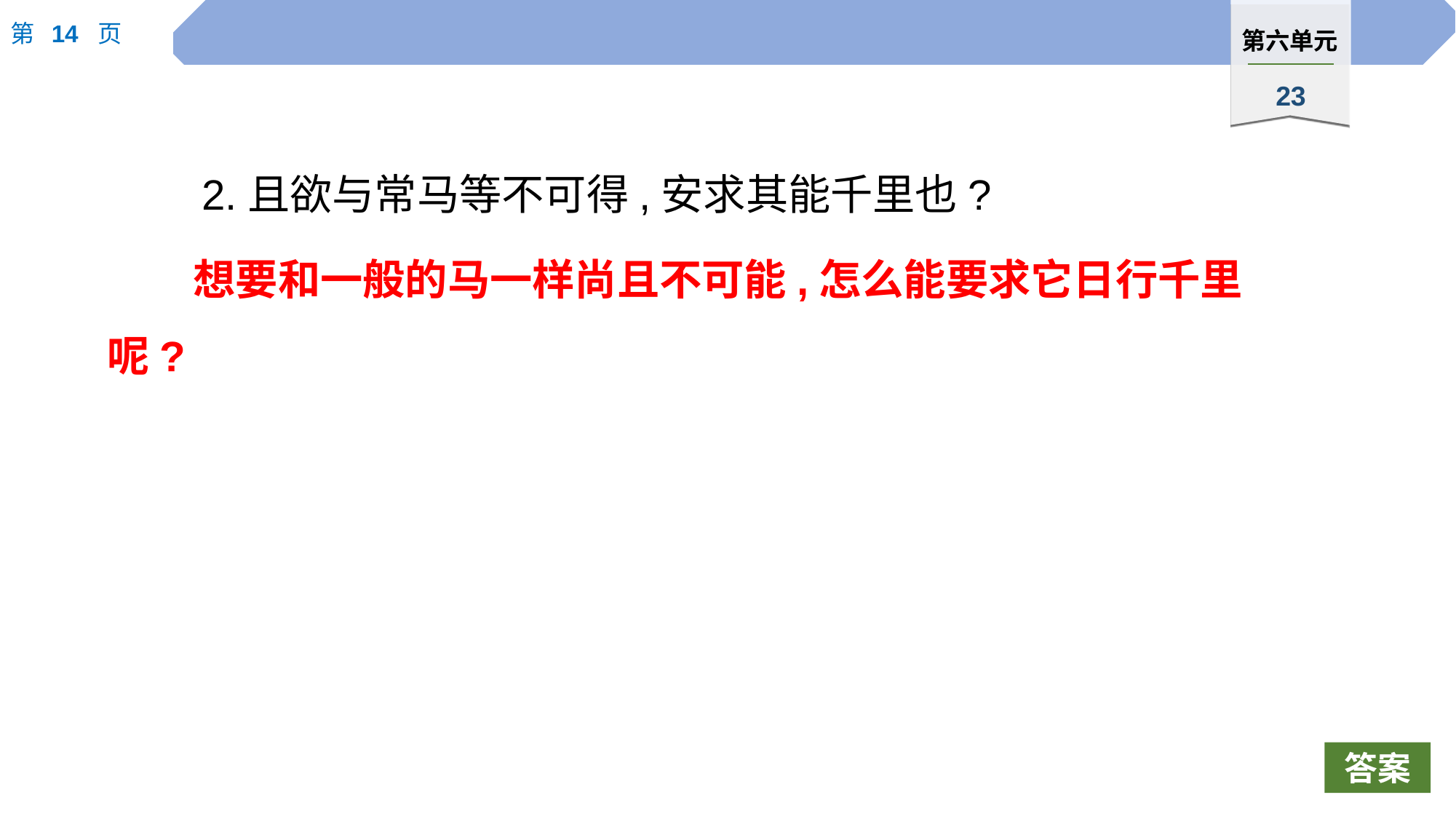

2.且欲与常马等不可得,安求其能千里也?
想要和一般的马一样尚且不可能,怎么能要求它日行千里呢?
答案